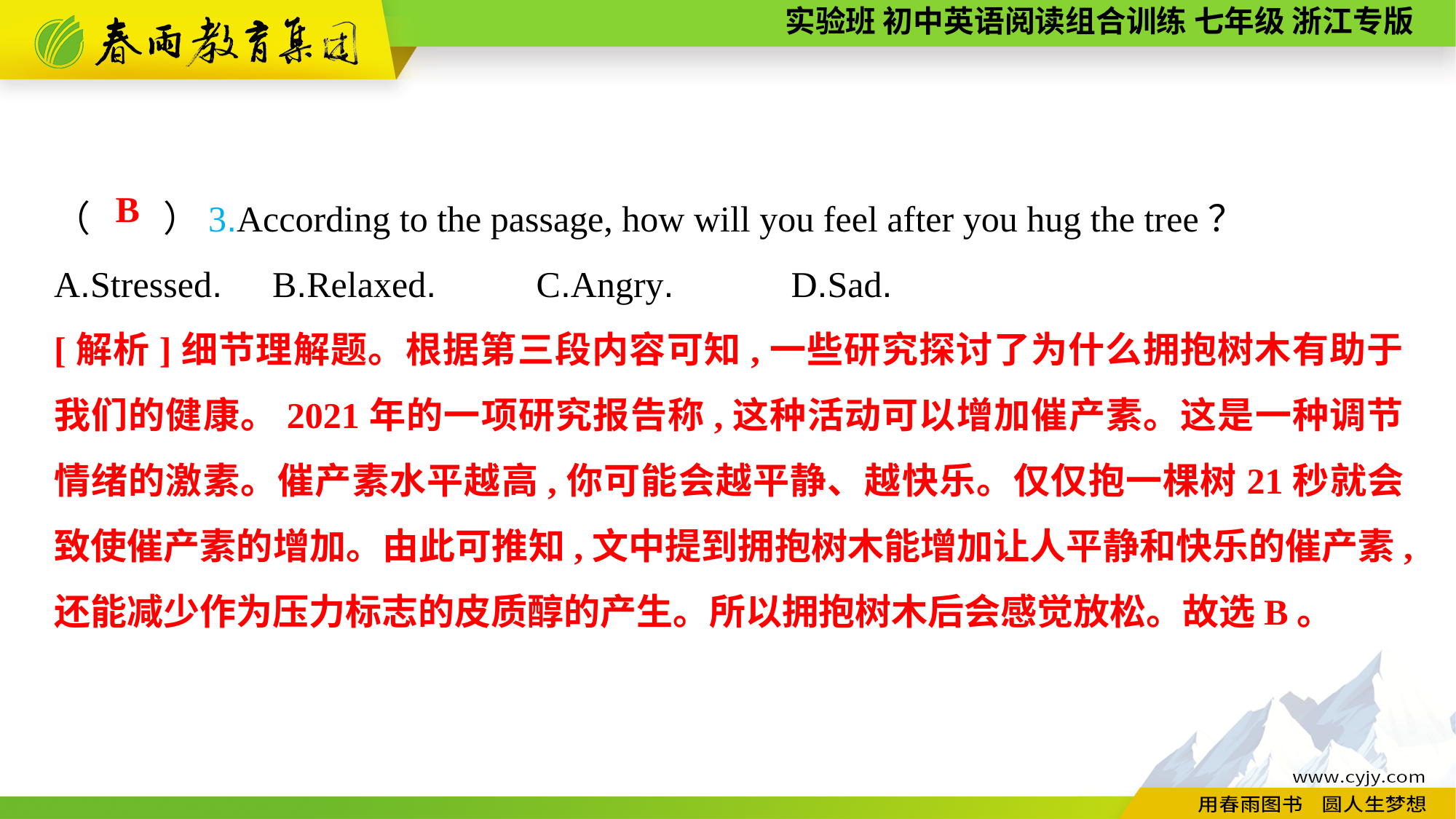

（　　）3.According to the passage, how will you feel after you hug the tree？
A.Stressed.	B.Relaxed.	     C.Angry.	         D.Sad.
B
[解析]细节理解题。根据第三段内容可知,一些研究探讨了为什么拥抱树木有助于我们的健康。2021年的一项研究报告称,这种活动可以增加催产素。这是一种调节情绪的激素。催产素水平越高,你可能会越平静、越快乐。仅仅抱一棵树21秒就会致使催产素的增加。由此可推知,文中提到拥抱树木能增加让人平静和快乐的催产素,还能减少作为压力标志的皮质醇的产生。所以拥抱树木后会感觉放松。故选B。